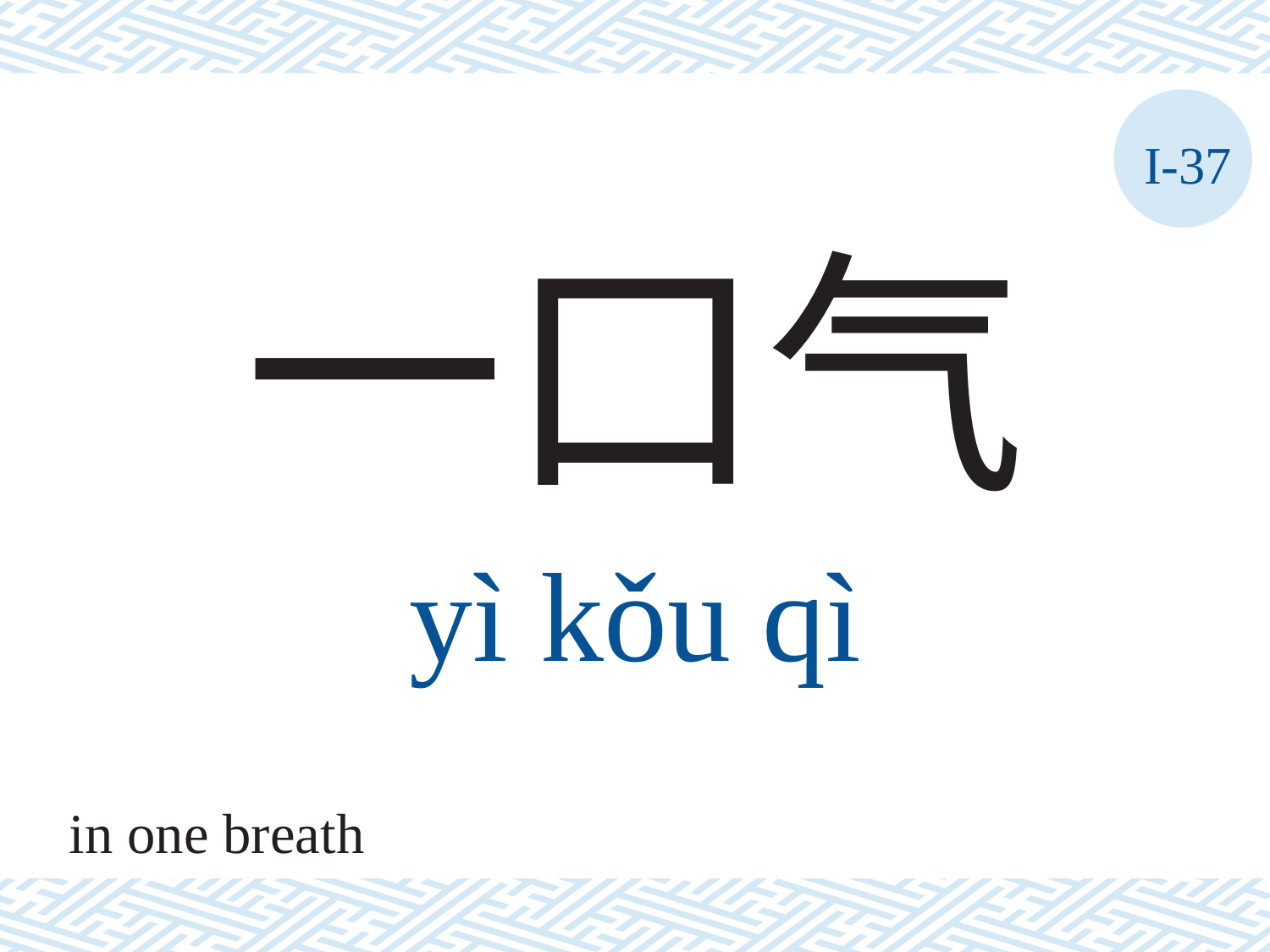

I-37
一口气
yì	kǒu	qì
in one breath